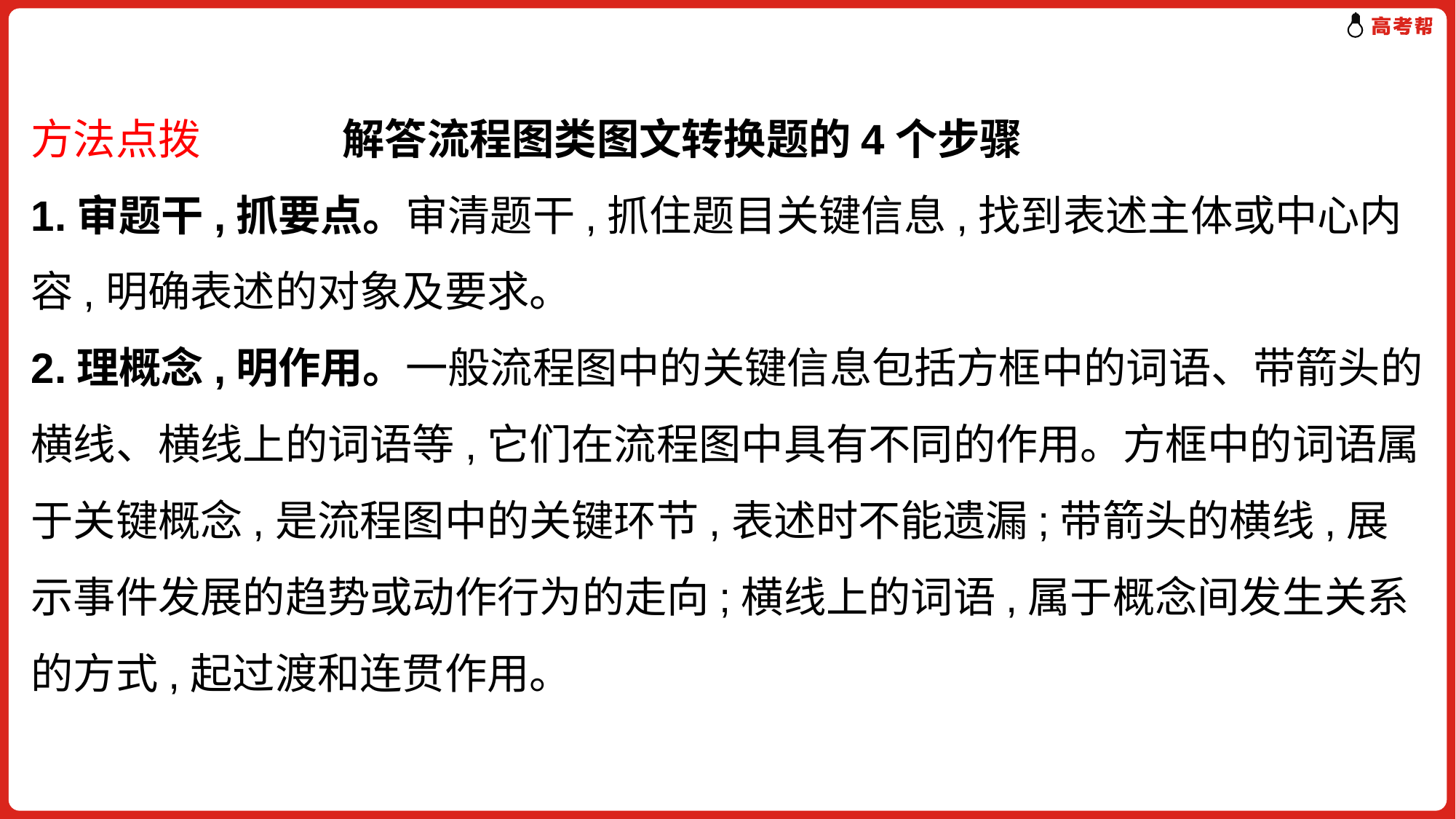

方法点拨               解答流程图类图文转换题的4个步骤
1.审题干,抓要点。审清题干,抓住题目关键信息,找到表述主体或中心内容,明确表述的对象及要求。
2.理概念,明作用。一般流程图中的关键信息包括方框中的词语、带箭头的横线、横线上的词语等,它们在流程图中具有不同的作用。方框中的词语属于关键概念,是流程图中的关键环节,表述时不能遗漏;带箭头的横线,展示事件发展的趋势或动作行为的走向;横线上的词语,属于概念间发生关系的方式,起过渡和连贯作用。